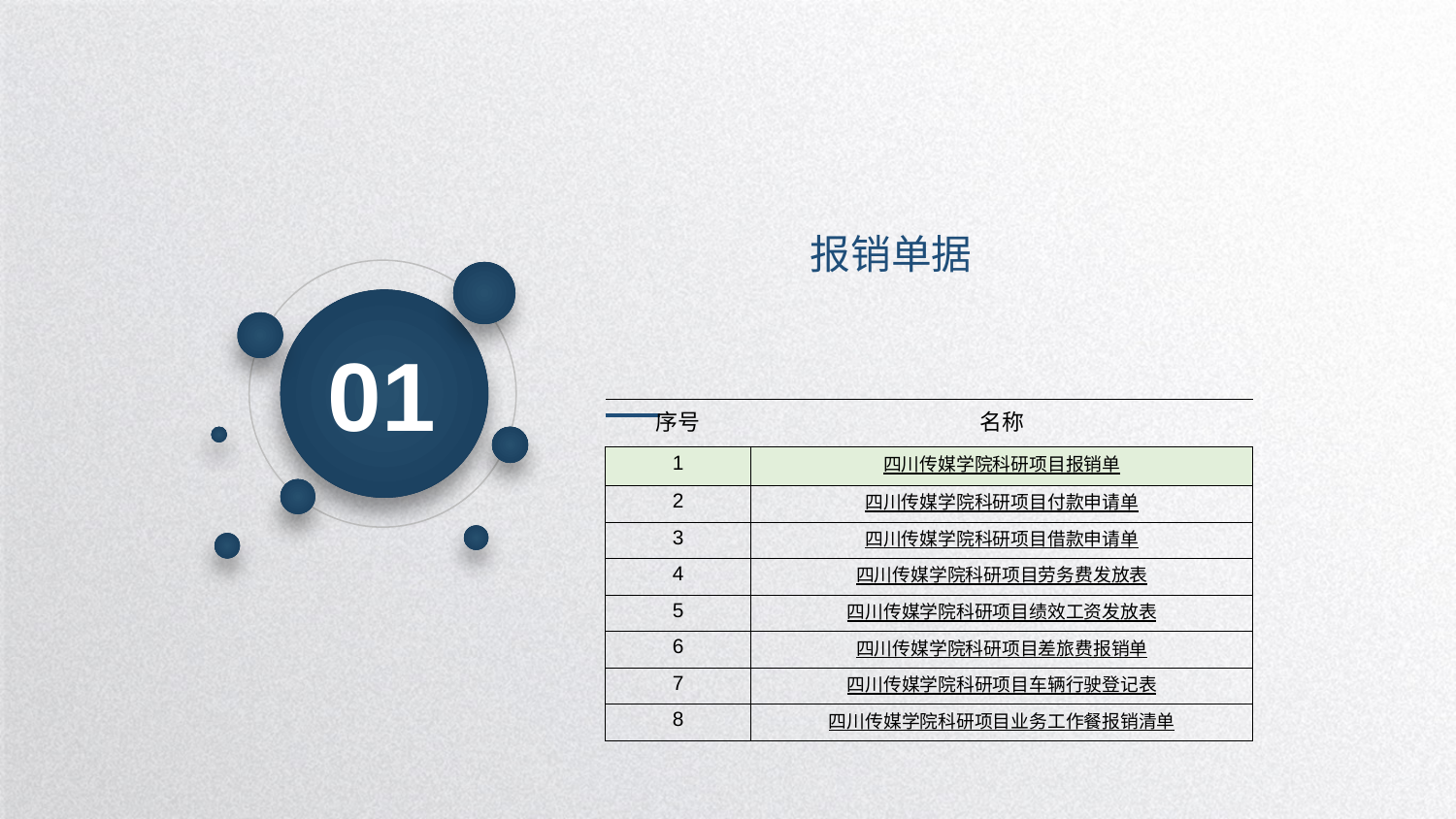

报销单据

01
|  |  |
| --- | --- |
|  |  |
| 序号 | 名称 |
| 1 | 四川传媒学院科研项目报销单 |
| 2 | 四川传媒学院科研项目付款申请单 |
| 3 | 四川传媒学院科研项目借款申请单 |
| 4 | 四川传媒学院科研项目劳务费发放表 |
| 5 | 四川传媒学院科研项目绩效工资发放表 |
| 6 | 四川传媒学院科研项目差旅费报销单 |
| 7 | 四川传媒学院科研项目车辆行驶登记表 |
| 8 | 四川传媒学院科研项目业务工作餐报销清单 |